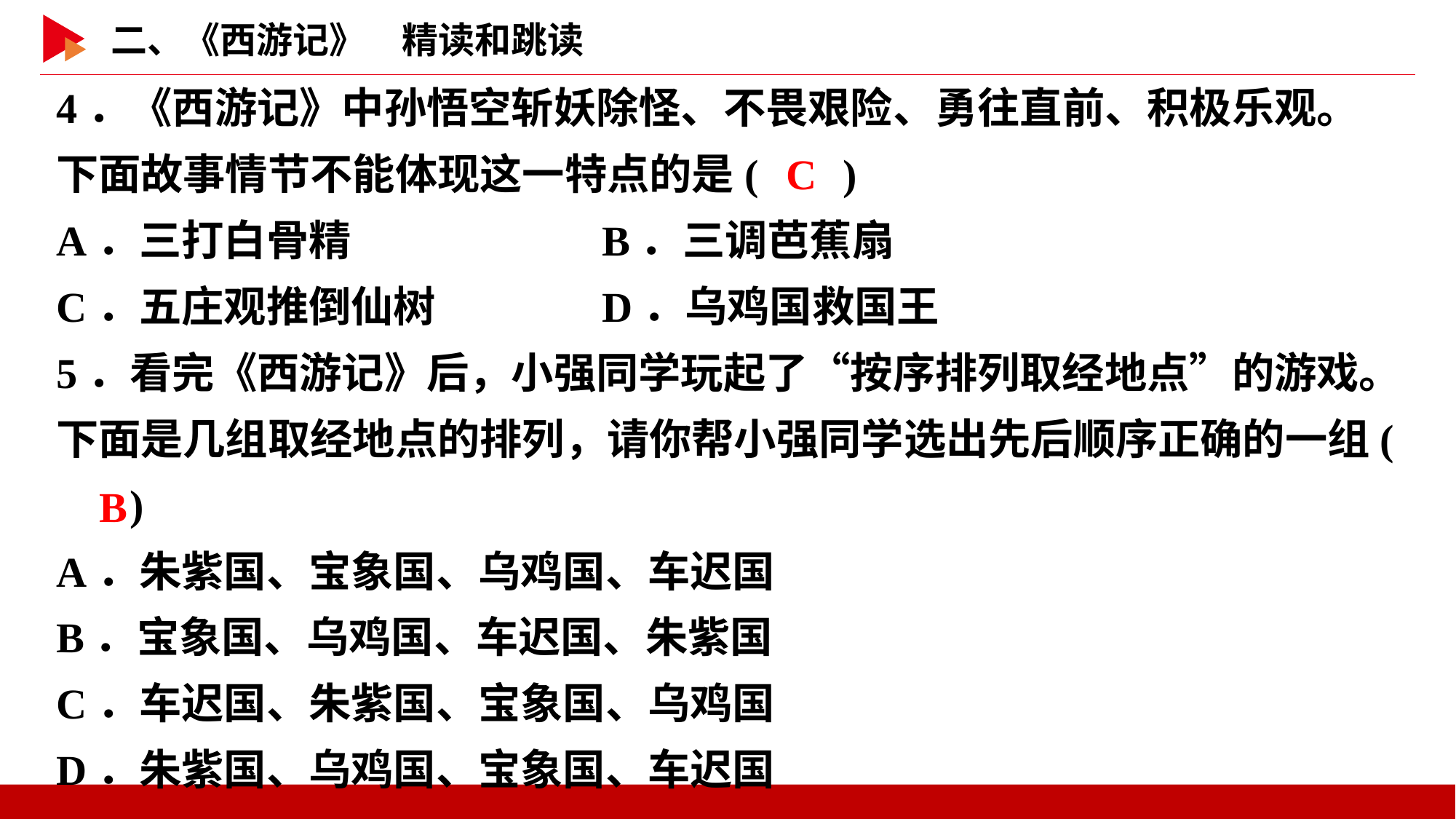

4．《西游记》中孙悟空斩妖除怪、不畏艰险、勇往直前、积极乐观。下面故事情节不能体现这一特点的是(        )
A．三打白骨精			B．三调芭蕉扇
C．五庄观推倒仙树		D．乌鸡国救国王
5．看完《西游记》后，小强同学玩起了“按序排列取经地点”的游戏。下面是几组取经地点的排列，请你帮小强同学选出先后顺序正确的一组(        )
A．朱紫国、宝象国、乌鸡国、车迟国
B．宝象国、乌鸡国、车迟国、朱紫国
C．车迟国、朱紫国、宝象国、乌鸡国
D．朱紫国、乌鸡国、宝象国、车迟国
   C
   B